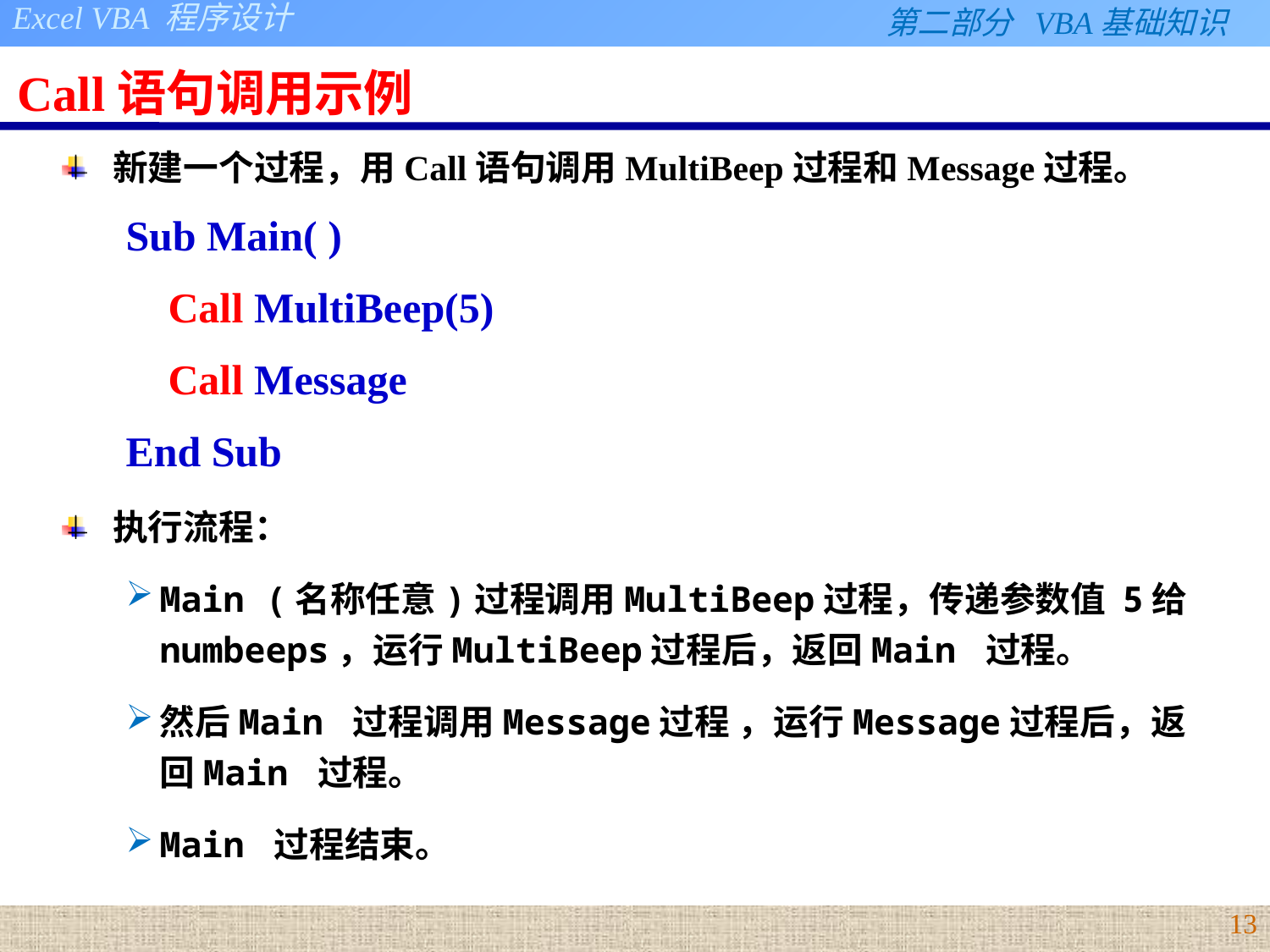

# Call语句调用示例
新建一个过程，用Call语句调用MultiBeep过程和Message过程。
Sub Main( )
    Call MultiBeep(5)
    Call Message
End Sub
执行流程：
Main (名称任意)过程调用MultiBeep过程，传递参数值 5给numbeeps，运行MultiBeep过程后，返回Main 过程。
然后Main 过程调用Message过程 ，运行Message过程后，返回Main 过程。
Main 过程结束。